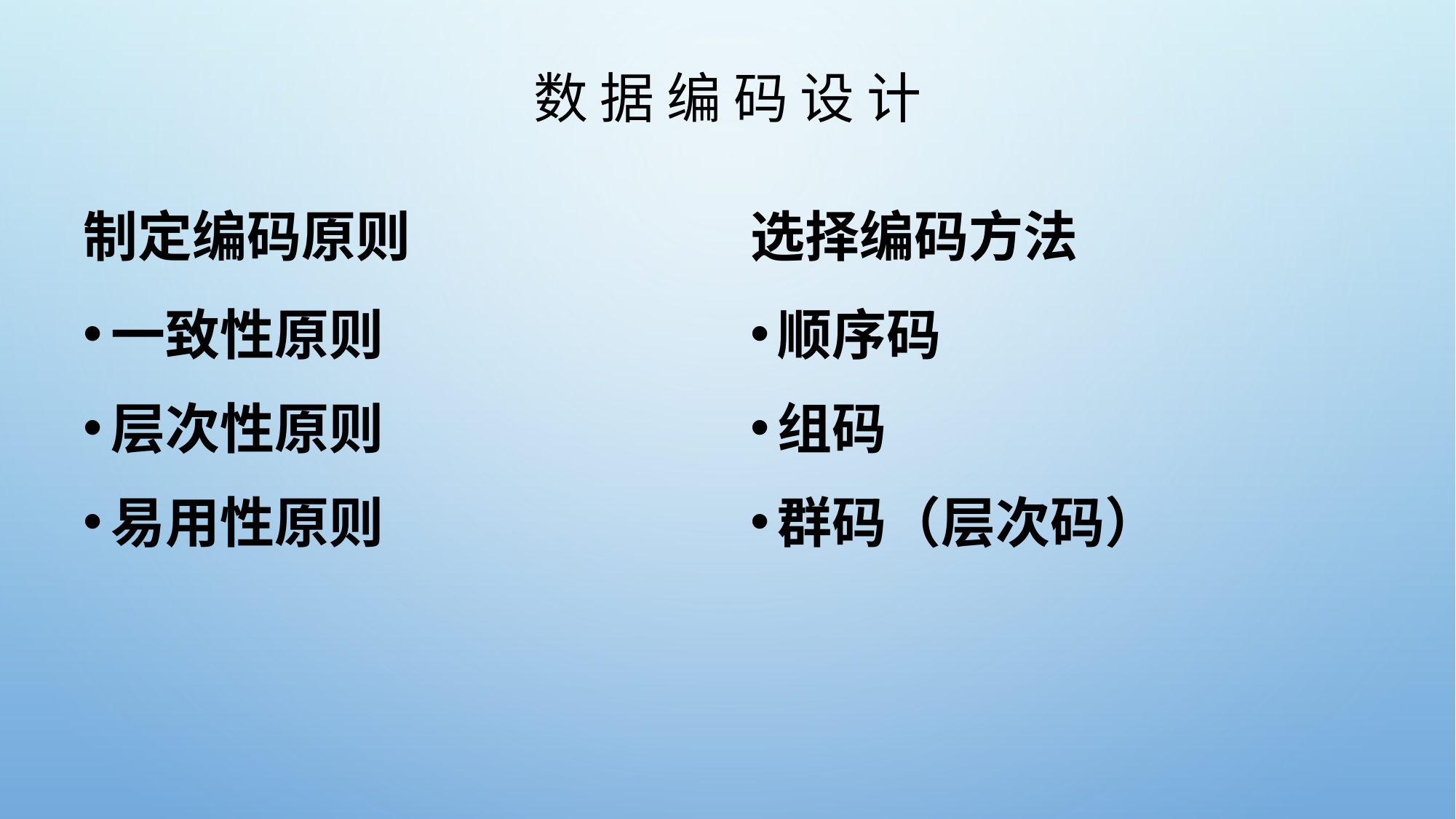

# 数 据 编 码 设 计
制定编码原则
选择编码方法
一致性原则
层次性原则
易用性原则
顺序码
组码
群码（层次码）